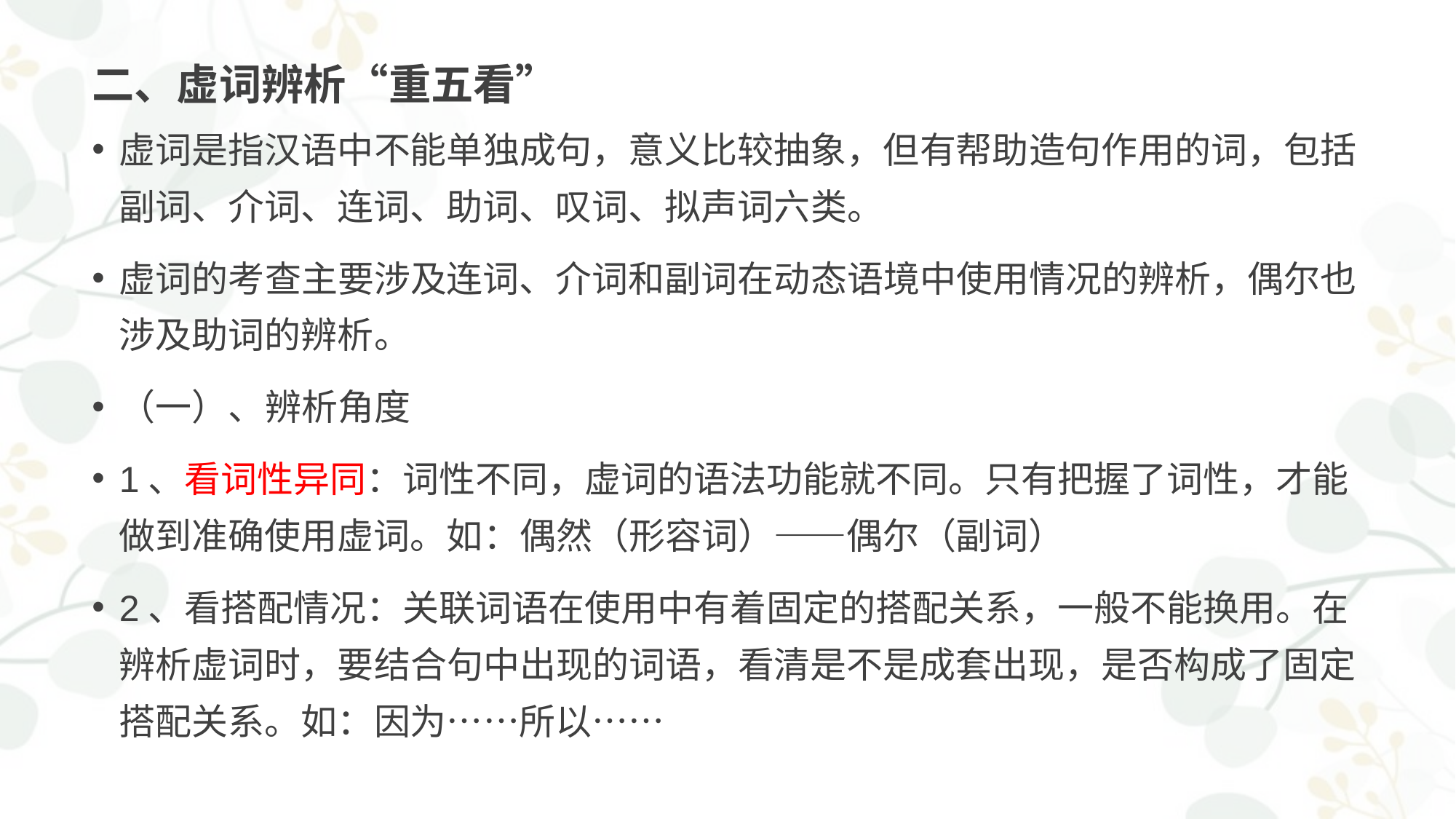

# 二、虚词辨析“重五看”
虚词是指汉语中不能单独成句，意义比较抽象，但有帮助造句作用的词，包括副词、介词、连词、助词、叹词、拟声词六类。
虚词的考查主要涉及连词、介词和副词在动态语境中使用情况的辨析，偶尔也涉及助词的辨析。
（一）、辨析角度
1、看词性异同：词性不同，虚词的语法功能就不同。只有把握了词性，才能做到准确使用虚词。如：偶然（形容词）——偶尔（副词）
2、看搭配情况：关联词语在使用中有着固定的搭配关系，一般不能换用。在辨析虚词时，要结合句中出现的词语，看清是不是成套出现，是否构成了固定搭配关系。如：因为……所以……